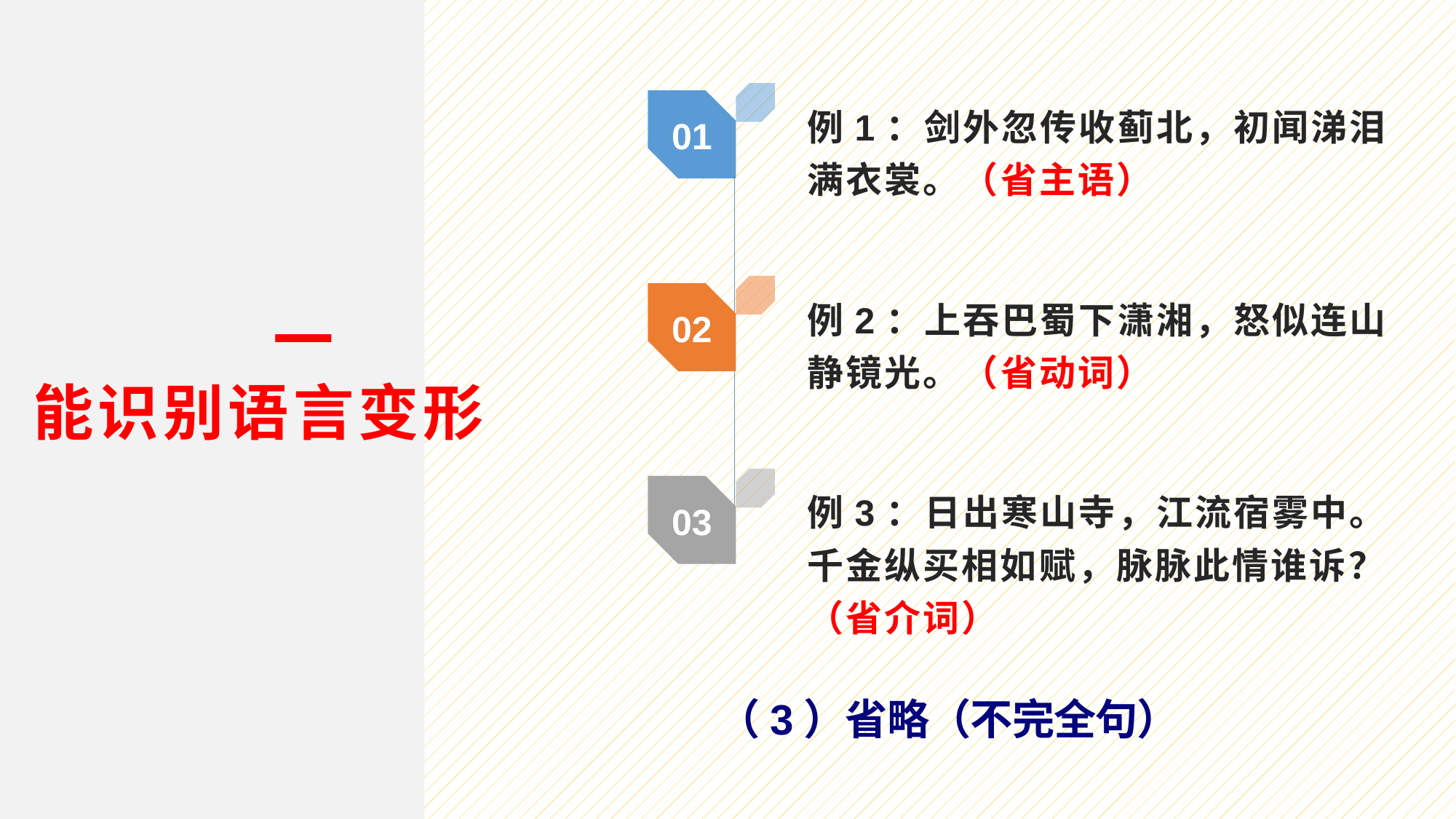

例1：剑外忽传收蓟北，初闻涕泪满衣裳。（省主语）

01

例2：上吞巴蜀下潇湘，怒似连山静镜光。（省动词）
02
一
能识别语言变形

例3：日出寒山寺，江流宿雾中。
千金纵买相如赋，脉脉此情谁诉？（省介词）
03
（3）省略（不完全句）